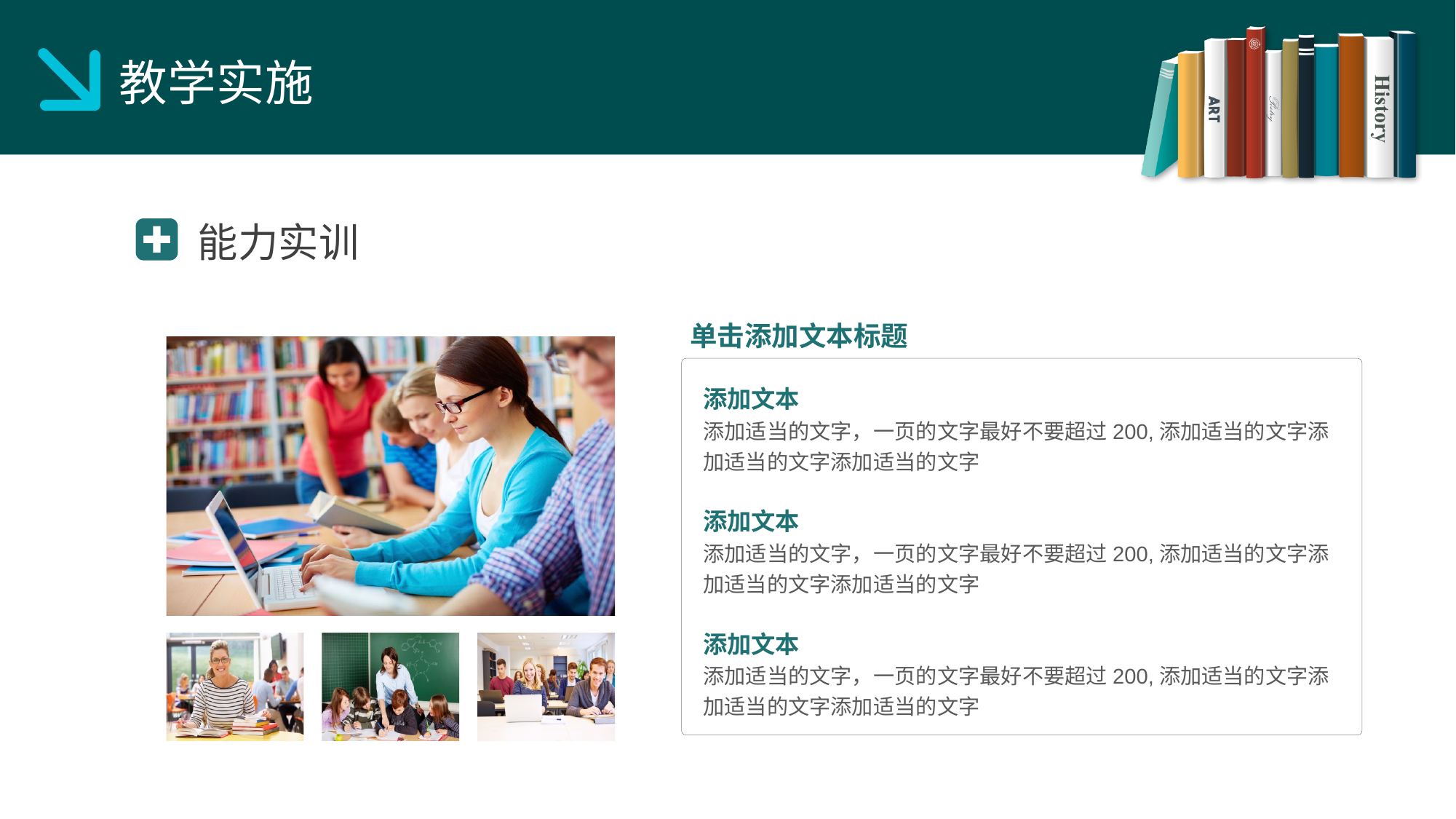

教学实施

能力实训

单击添加文本标题

添加文本
添加适当的文字，一页的文字最好不要超过200,添加适当的文字添加适当的文字添加适当的文字
添加文本
添加适当的文字，一页的文字最好不要超过200,添加适当的文字添加适当的文字添加适当的文字
添加文本
添加适当的文字，一页的文字最好不要超过200,添加适当的文字添加适当的文字添加适当的文字